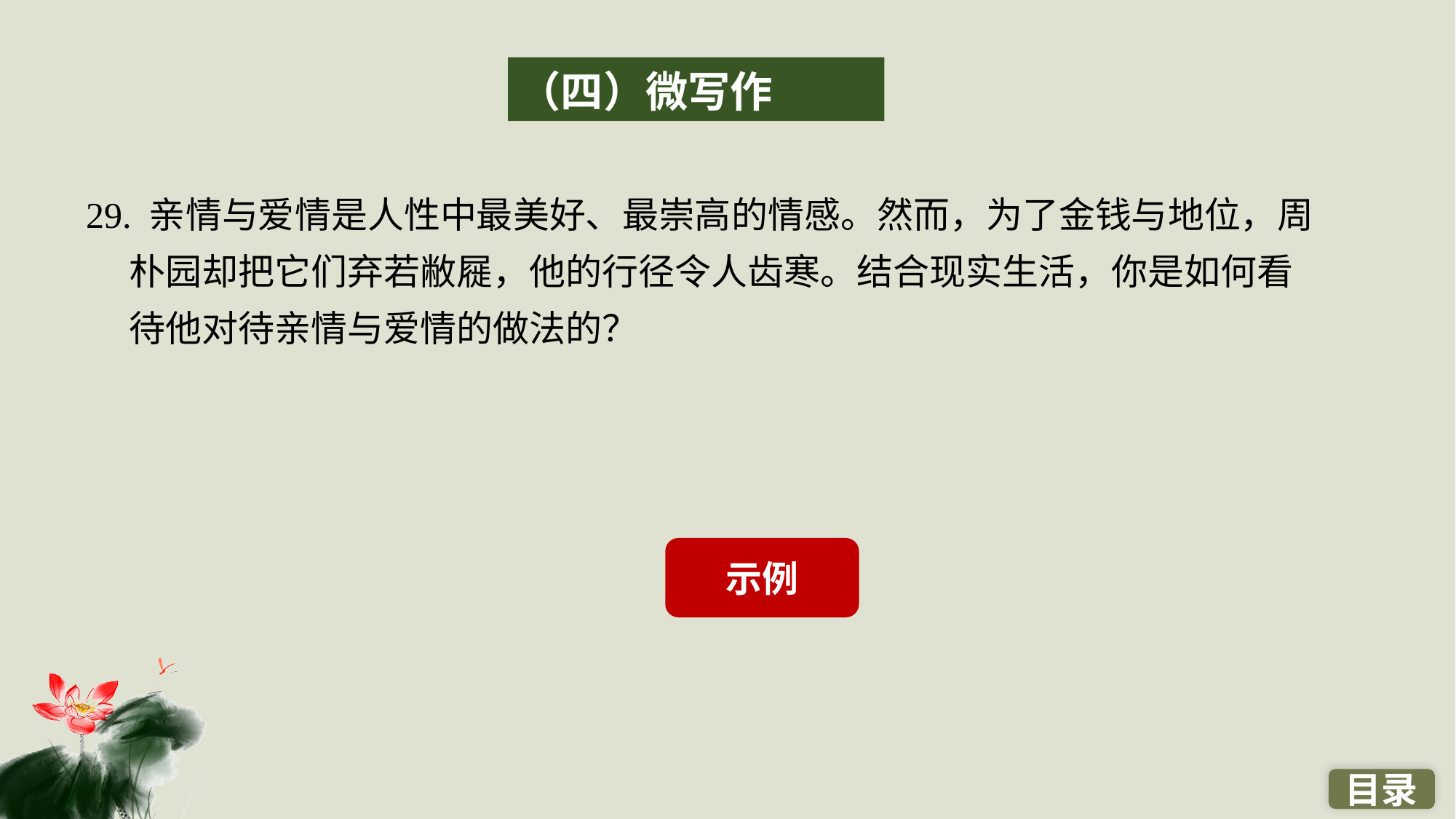

（四）微写作
29. 亲情与爱情是人性中最美好、最崇高的情感。然而，为了金钱与地位，周朴园却把它们弃若敝屣，他的行径令人齿寒。结合现实生活，你是如何看待他对待亲情与爱情的做法的？
示例